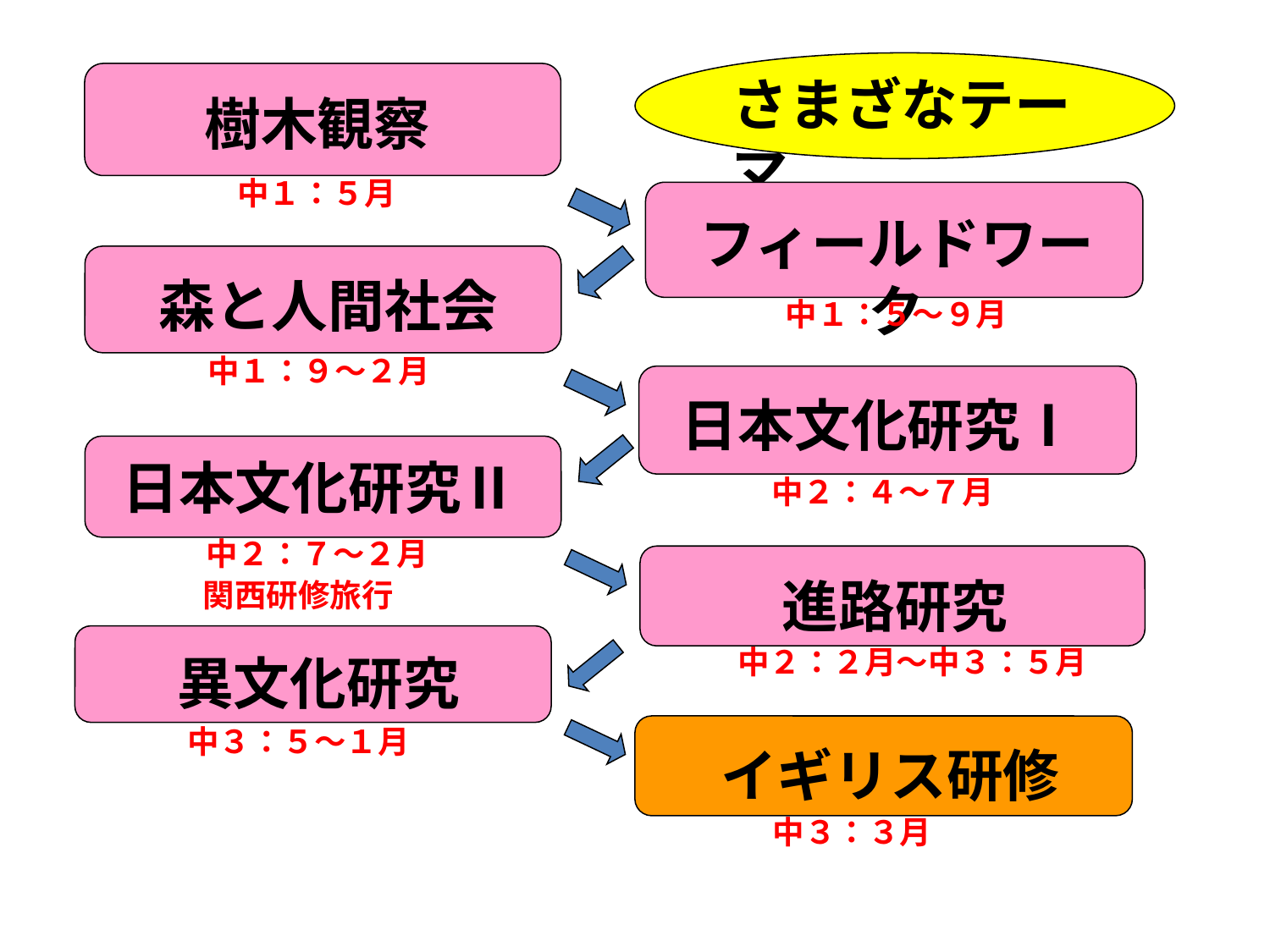

さまざなテーマ

樹木観察
中１：５月

フィールドワーク

中１：５～９月

森と人間社会

中１：９～２月

日本文化研究Ⅰ

中２：４～７月

日本文化研究Ⅱ
中２：７～２月
関西研修旅行

進路研究

中２：２月～中３：５月

異文化研究

中３：５～１月

イギリス研修

中３：３月